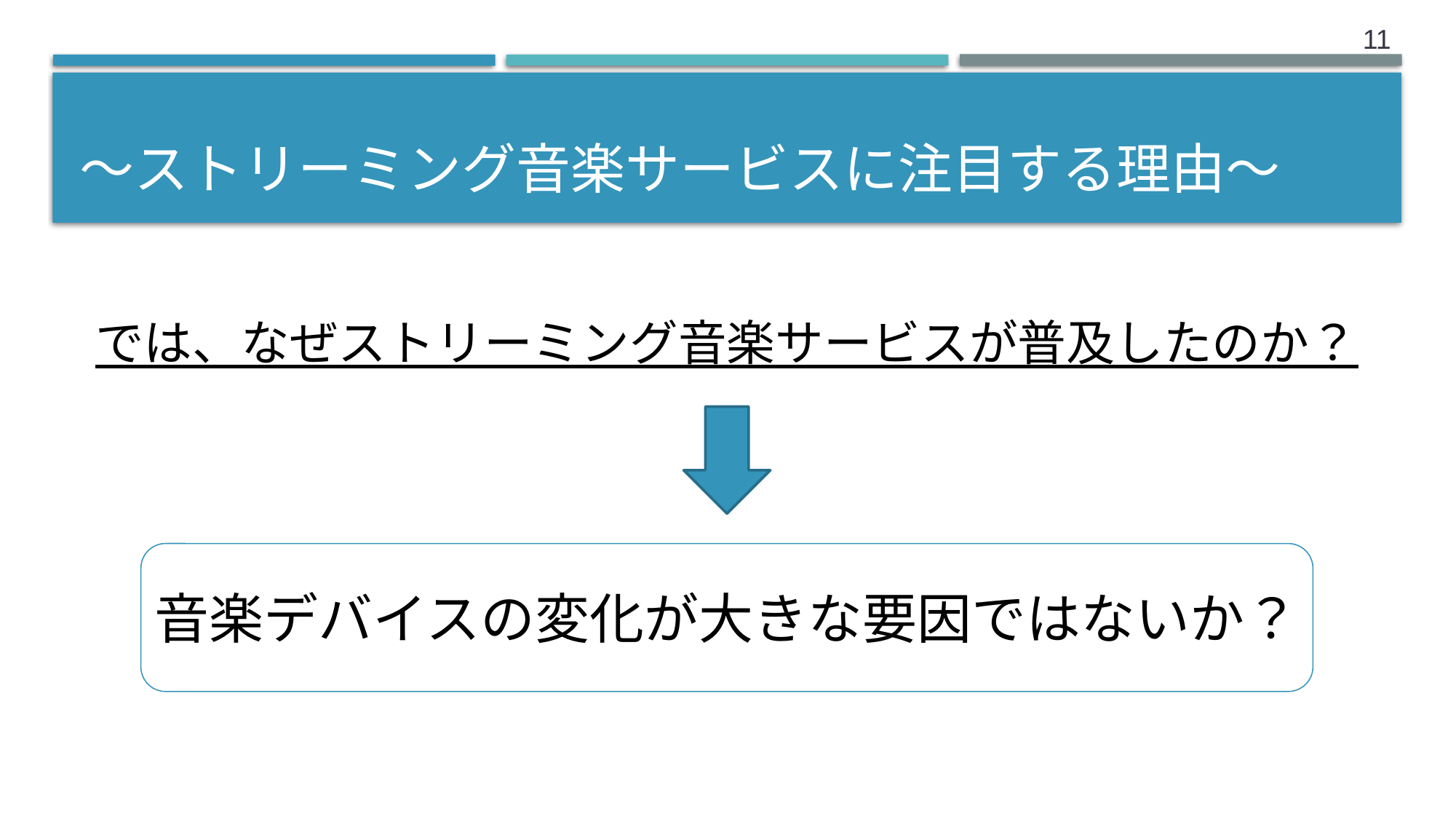

11
# 〜ストリーミング音楽サービスに注目する理由〜
では、なぜストリーミング音楽サービスが普及したのか？

音楽デバイスの変化が大きな要因ではないか？